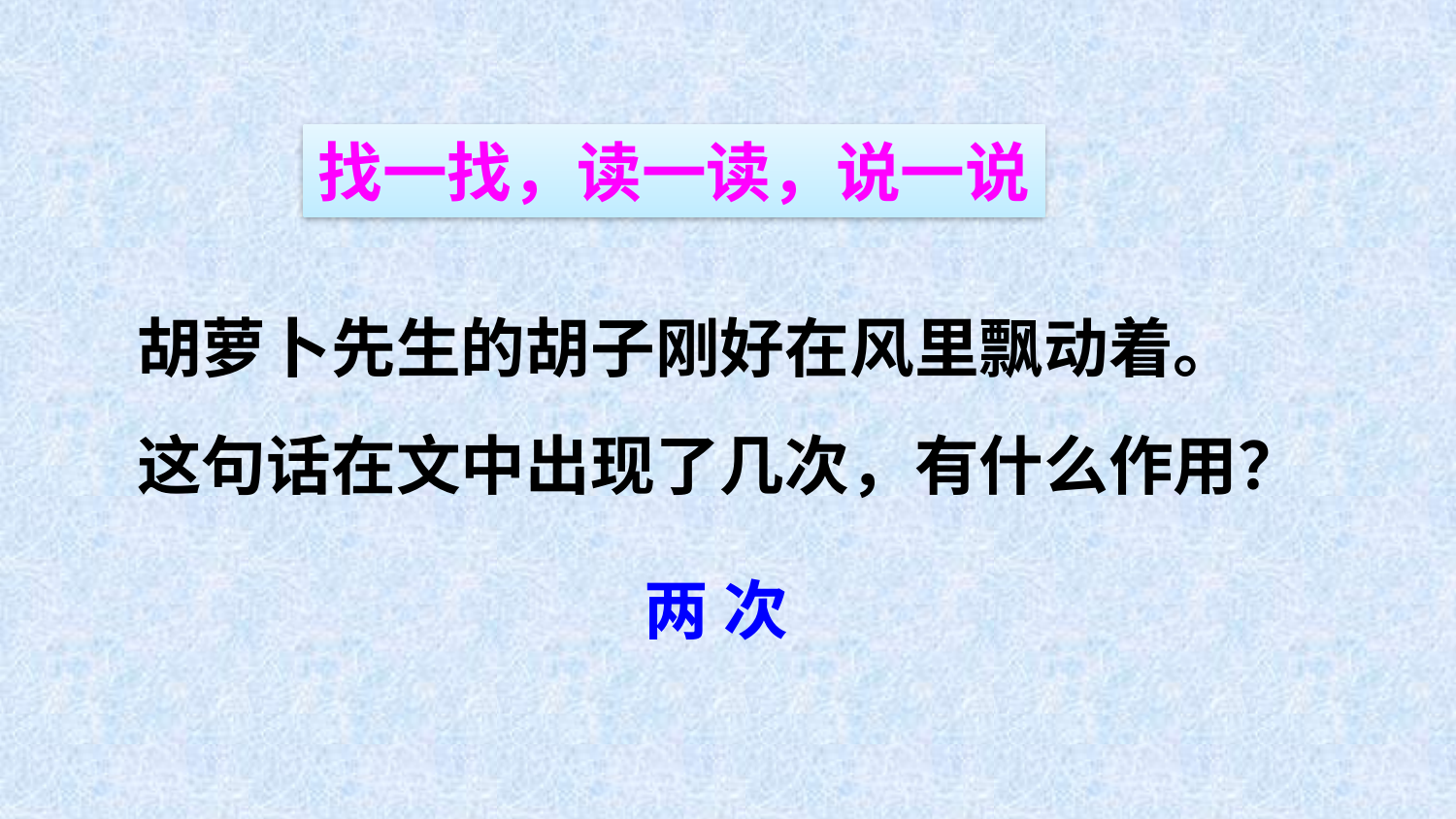

找一找，读一读，说一说
   胡萝卜先生的胡子刚好在风里飘动着。
   这句话在文中出现了几次，有什么作用？
两 次